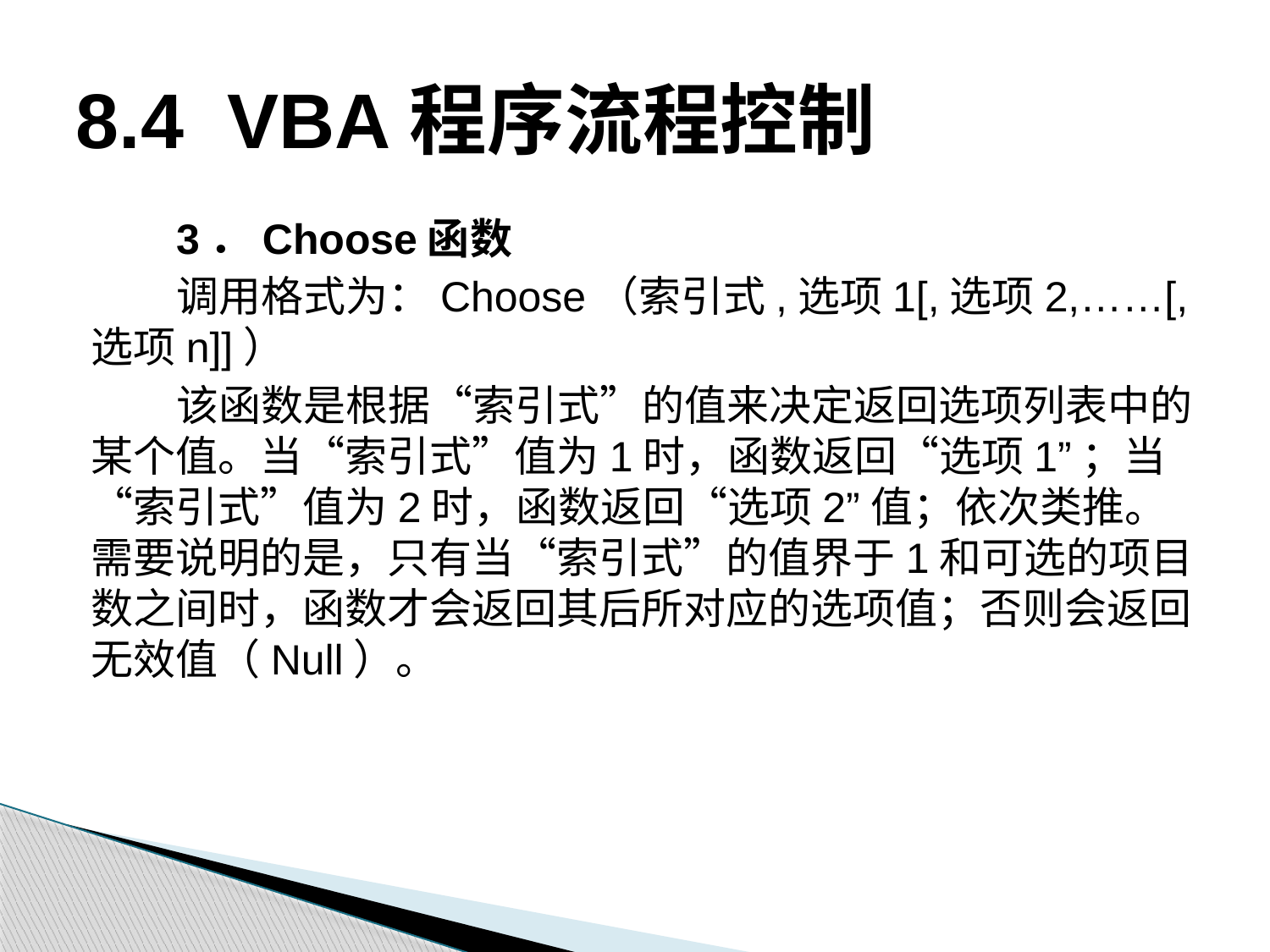

# 8.4  VBA程序流程控制
3．Choose函数
调用格式为：Choose（索引式,选项1[,选项2,……[,选项n]]）
该函数是根据“索引式”的值来决定返回选项列表中的某个值。当“索引式”值为1时，函数返回“选项1”；当“索引式”值为2时，函数返回“选项2”值；依次类推。需要说明的是，只有当“索引式”的值界于1和可选的项目数之间时，函数才会返回其后所对应的选项值；否则会返回无效值（Null）。